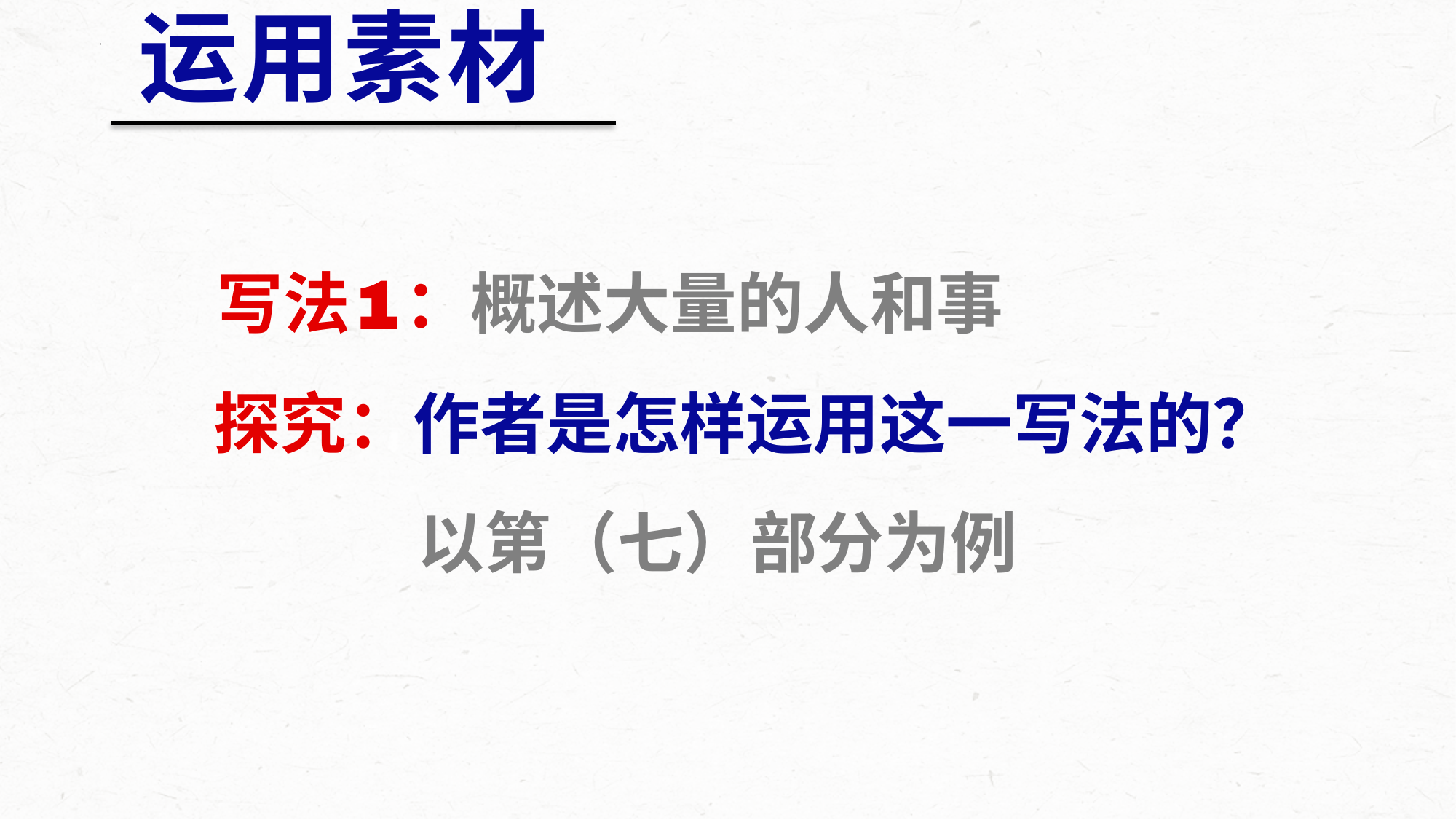

# 运用素材
            写法1：概述大量的人和事
        探究：作者是怎样运用这一写法的？
                   以第（七）部分为例

65